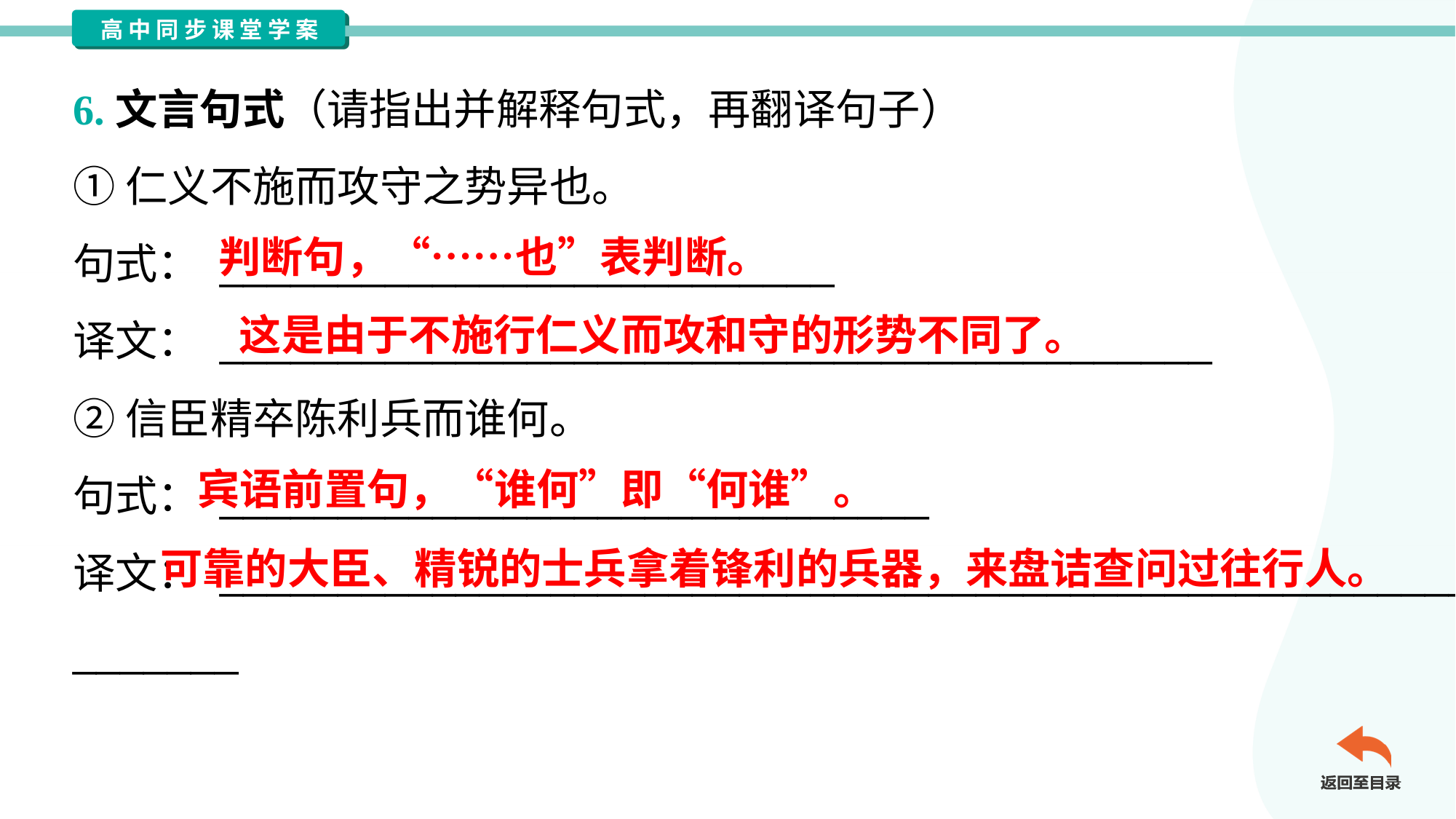

6.文言句式（请指出并解释句式，再翻译句子）
①仁义不施而攻守之势异也。
句式： __________________________
译文： __________________________________________
②信臣精卒陈利兵而谁何。
句式： ______________________________
译文： ______________________________________________________
_______
判断句，“……也”表判断。
这是由于不施行仁义而攻和守的形势不同了。
宾语前置句，“谁何”即“何谁”。
        可靠的大臣、精锐的士兵拿着锋利的兵器，来盘诘查问过往行人。